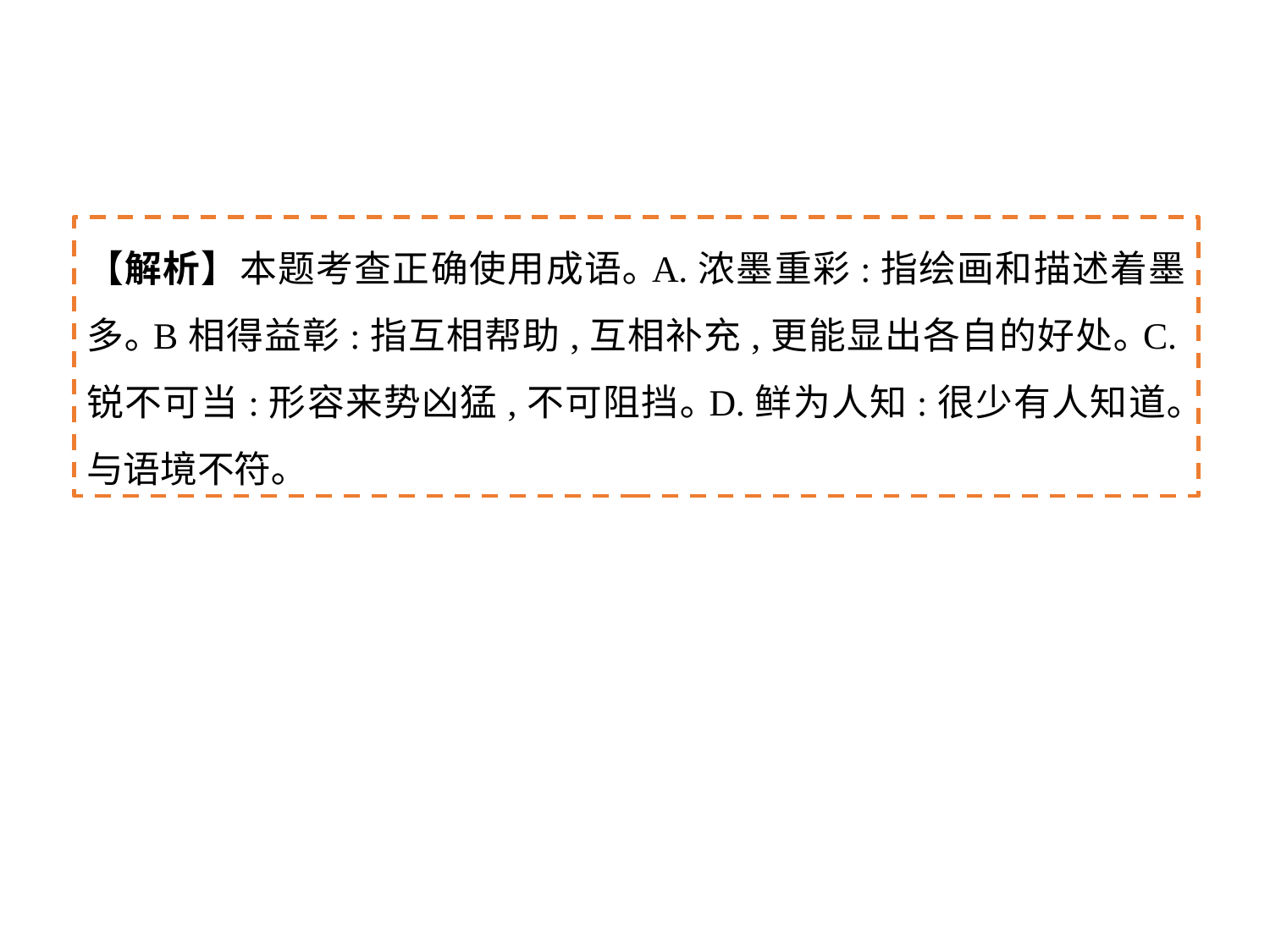

【解析】本题考查正确使用成语｡A.浓墨重彩:指绘画和描述着墨多｡B相得益彰:指互相帮助,互相补充,更能显出各自的好处｡C.锐不可当:形容来势凶猛,不可阻挡｡D.鲜为人知:很少有人知道｡与语境不符｡